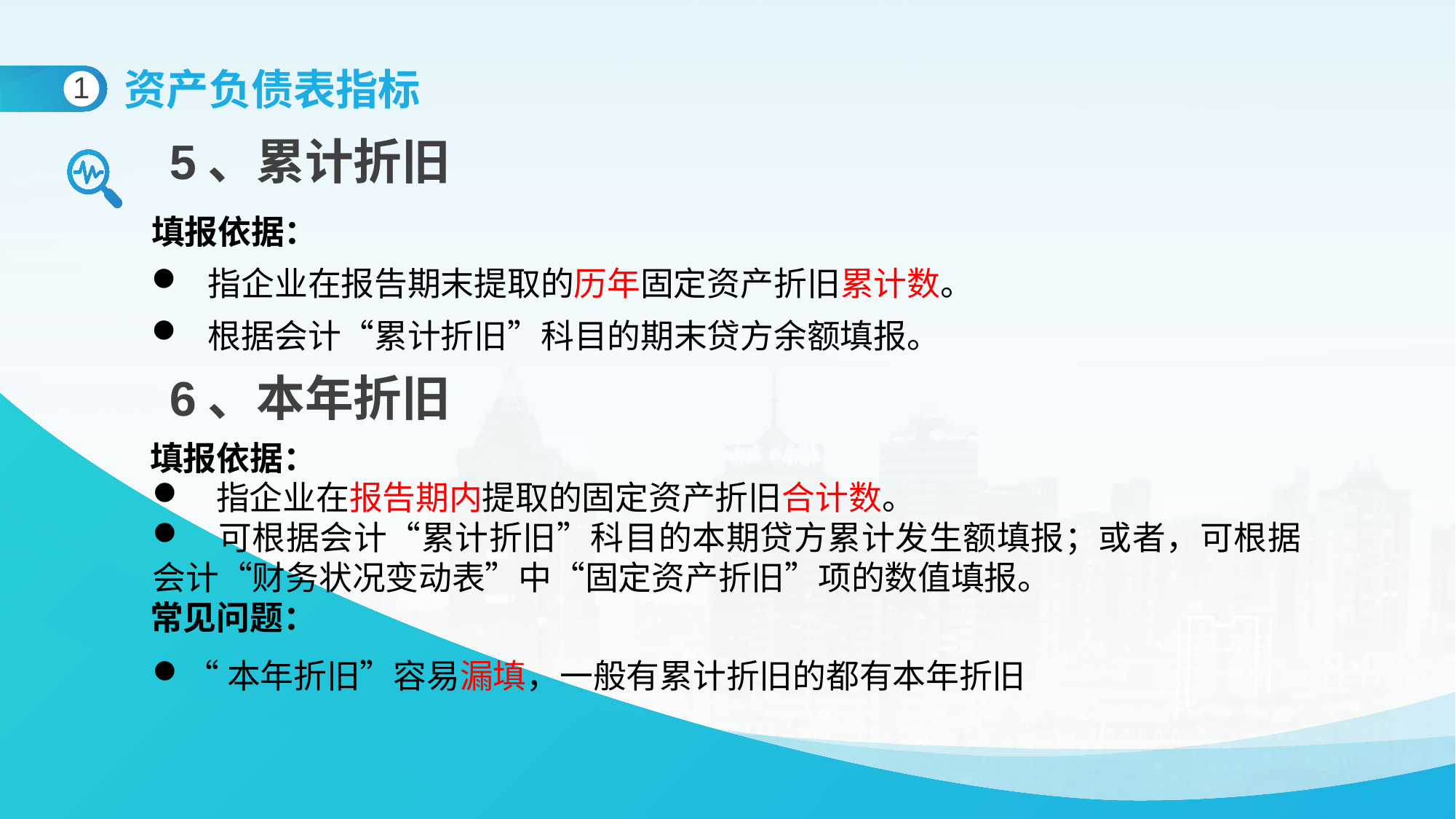

资产负债表指标
1
5、累计折旧

填报依据：
 指企业在报告期末提取的历年固定资产折旧累计数。
 根据会计“累计折旧”科目的期末贷方余额填报。
6、本年折旧
    填报依据：
   指企业在报告期内提取的固定资产折旧合计数。
   可根据会计“累计折旧”科目的本期贷方累计发生额填报；或者，可根据会计“财务状况变动表”中“固定资产折旧”项的数值填报。
    常见问题：
“本年折旧”容易漏填，一般有累计折旧的都有本年折旧